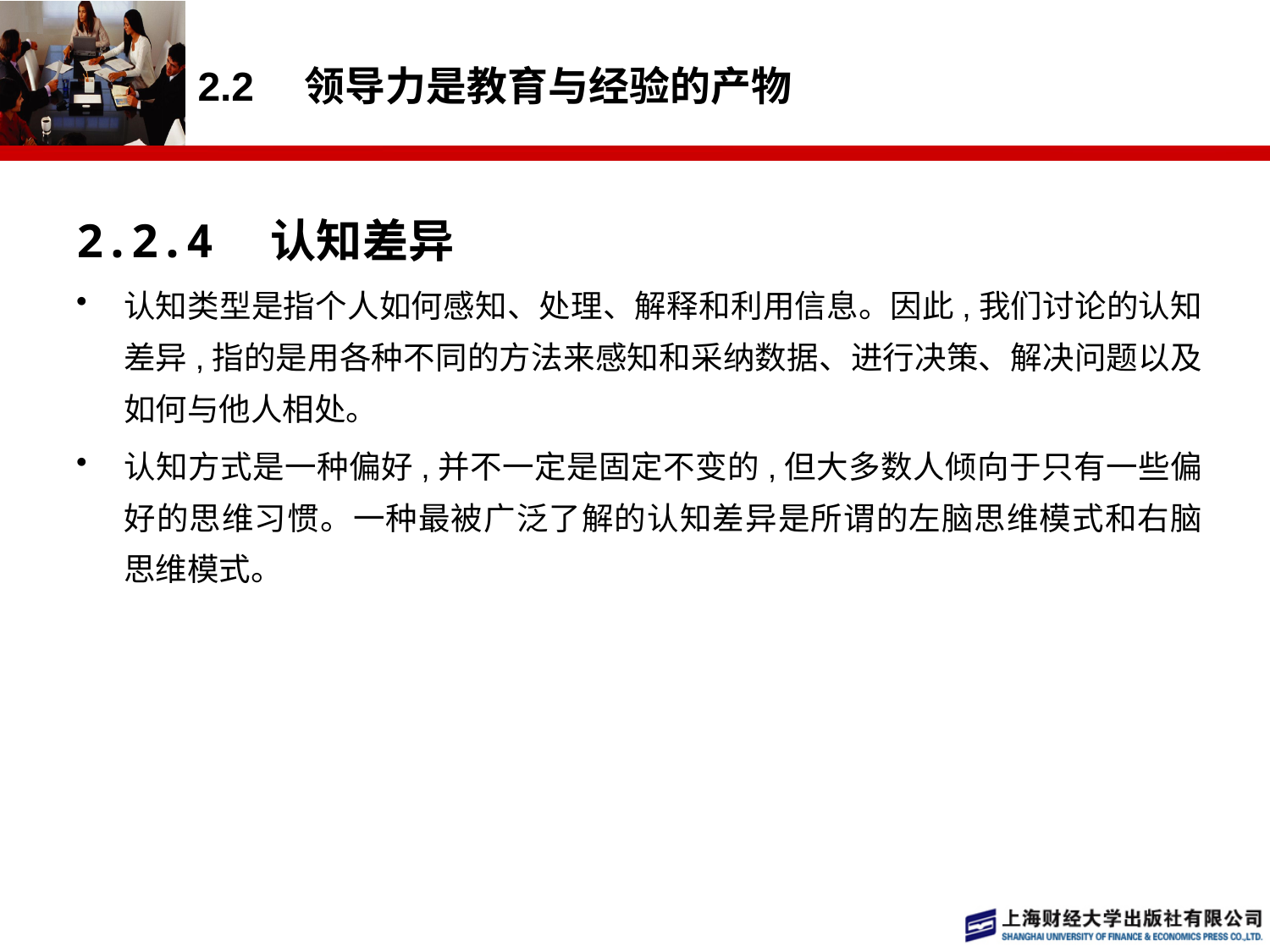

# 2.2　领导力是教育与经验的产物
2.2.4　认知差异
认知类型是指个人如何感知、处理、解释和利用信息。因此,我们讨论的认知差异,指的是用各种不同的方法来感知和采纳数据、进行决策、解决问题以及如何与他人相处。
认知方式是一种偏好,并不一定是固定不变的,但大多数人倾向于只有一些偏好的思维习惯。一种最被广泛了解的认知差异是所谓的左脑思维模式和右脑思维模式。